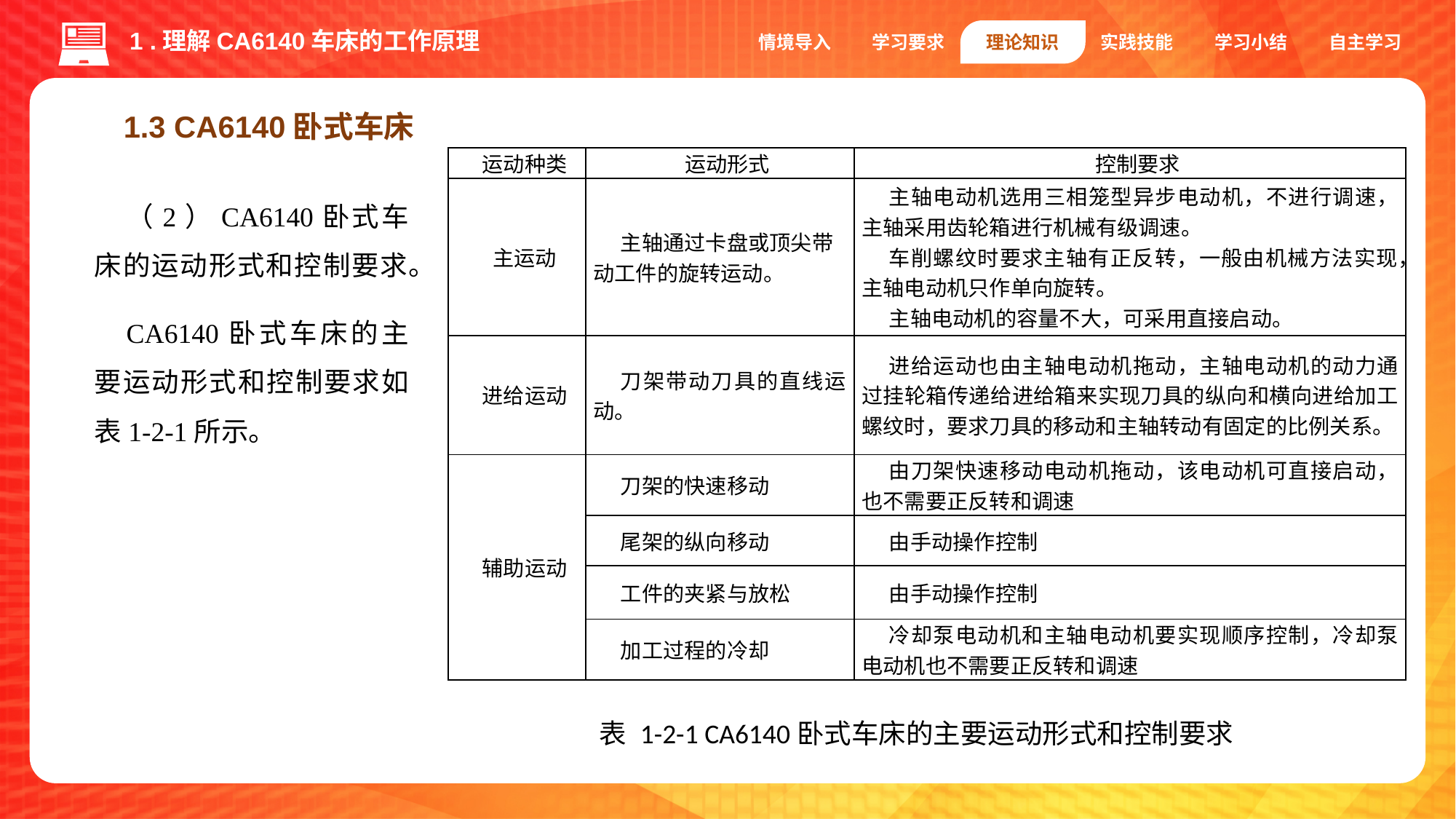

1 .理解CA6140车床的工作原理
情境导入
学习要求
理论知识
实践技能
学习小结
自主学习

1.3 CA6140卧式车床
| 运动种类 | 运动形式 | 控制要求 |
| --- | --- | --- |
| 主运动 | 主轴通过卡盘或顶尖带动工件的旋转运动。 | 主轴电动机选用三相笼型异步电动机，不进行调速，主轴采用齿轮箱进行机械有级调速。 车削螺纹时要求主轴有正反转，一般由机械方法实现，主轴电动机只作单向旋转。 主轴电动机的容量不大，可采用直接启动。 |
| 进给运动 | 刀架带动刀具的直线运动。 | 进给运动也由主轴电动机拖动，主轴电动机的动力通过挂轮箱传递给进给箱来实现刀具的纵向和横向进给加工螺纹时，要求刀具的移动和主轴转动有固定的比例关系。 |
| 辅助运动 | 刀架的快速移动 | 由刀架快速移动电动机拖动，该电动机可直接启动，也不需要正反转和调速 |
|  | 尾架的纵向移动 | 由手动操作控制 |
|  | 工件的夹紧与放松 | 由手动操作控制 |
|  | 加工过程的冷却 | 冷却泵电动机和主轴电动机要实现顺序控制，冷却泵电动机也不需要正反转和调速 |
（2）CA6140卧式车床的运动形式和控制要求。
CA6140卧式车床的主要运动形式和控制要求如表1-2-1所示。
表 1-2-1 CA6140卧式车床的主要运动形式和控制要求